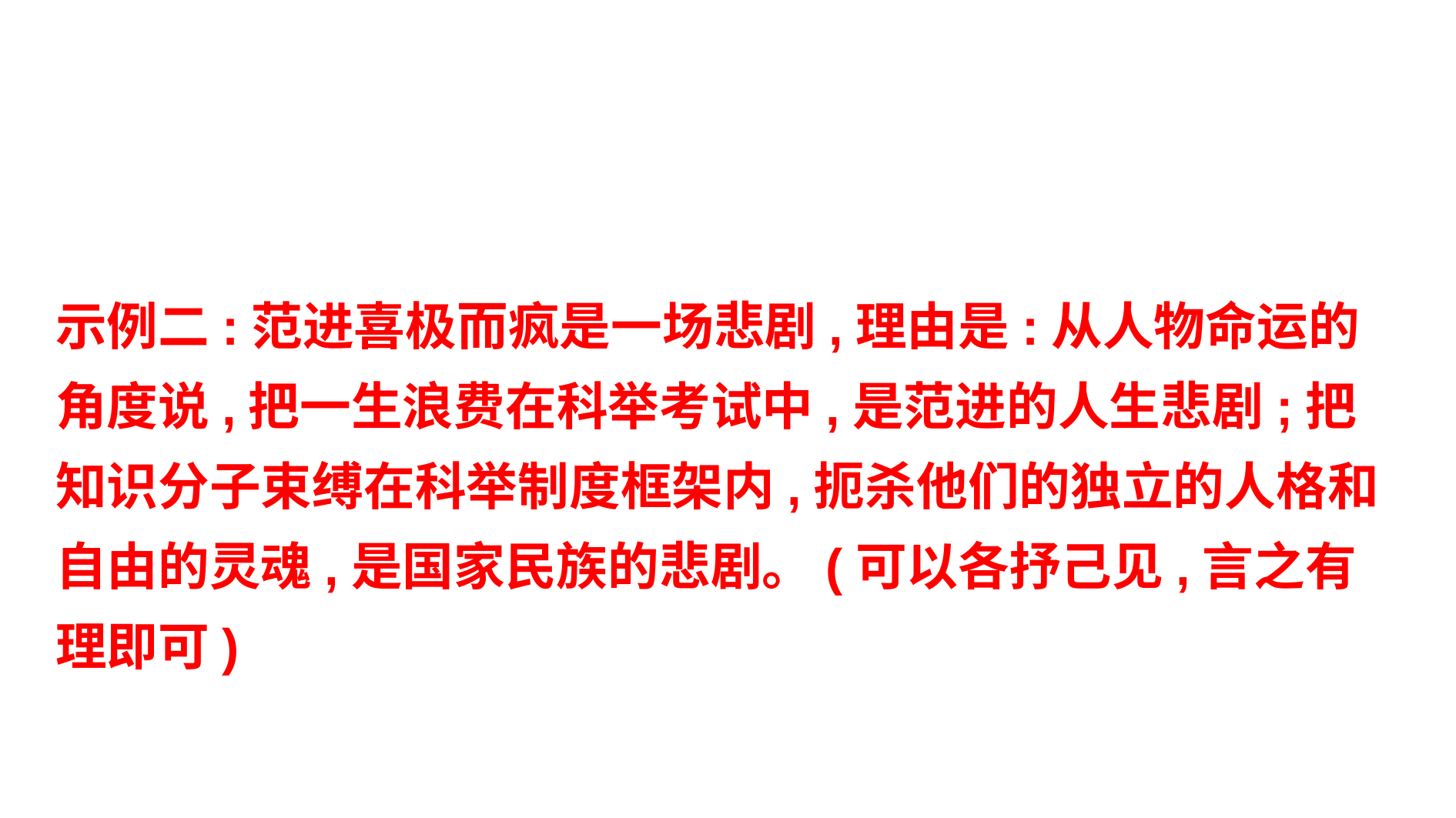

示例二:范进喜极而疯是一场悲剧,理由是:从人物命运的角度说,把一生浪费在科举考试中,是范进的人生悲剧;把知识分子束缚在科举制度框架内,扼杀他们的独立的人格和自由的灵魂,是国家民族的悲剧。(可以各抒己见,言之有理即可)